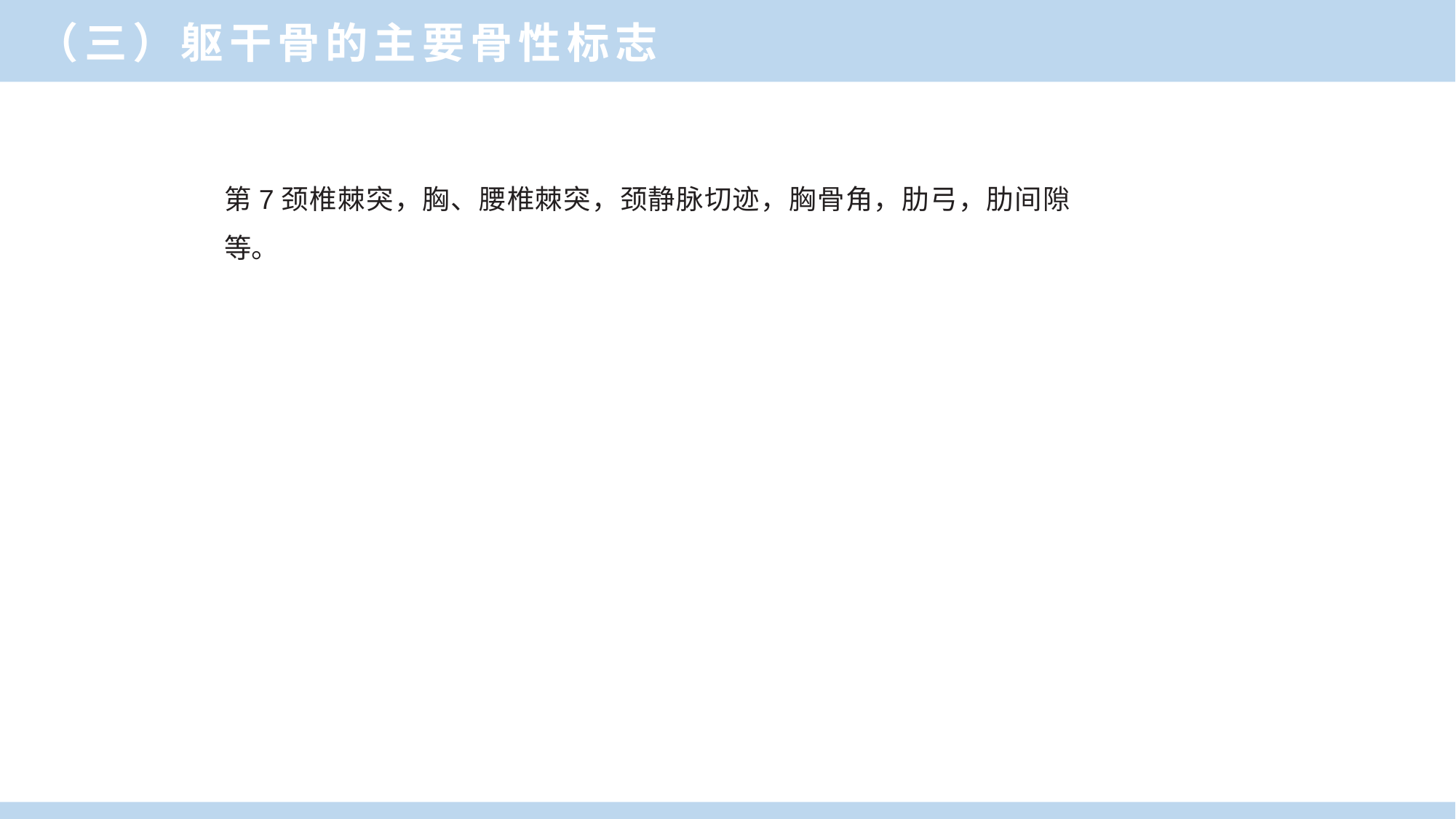

（三）躯干骨的主要骨性标志

第7颈椎棘突，胸、腰椎棘突，颈静脉切迹，胸骨角，肋弓，肋间隙等。